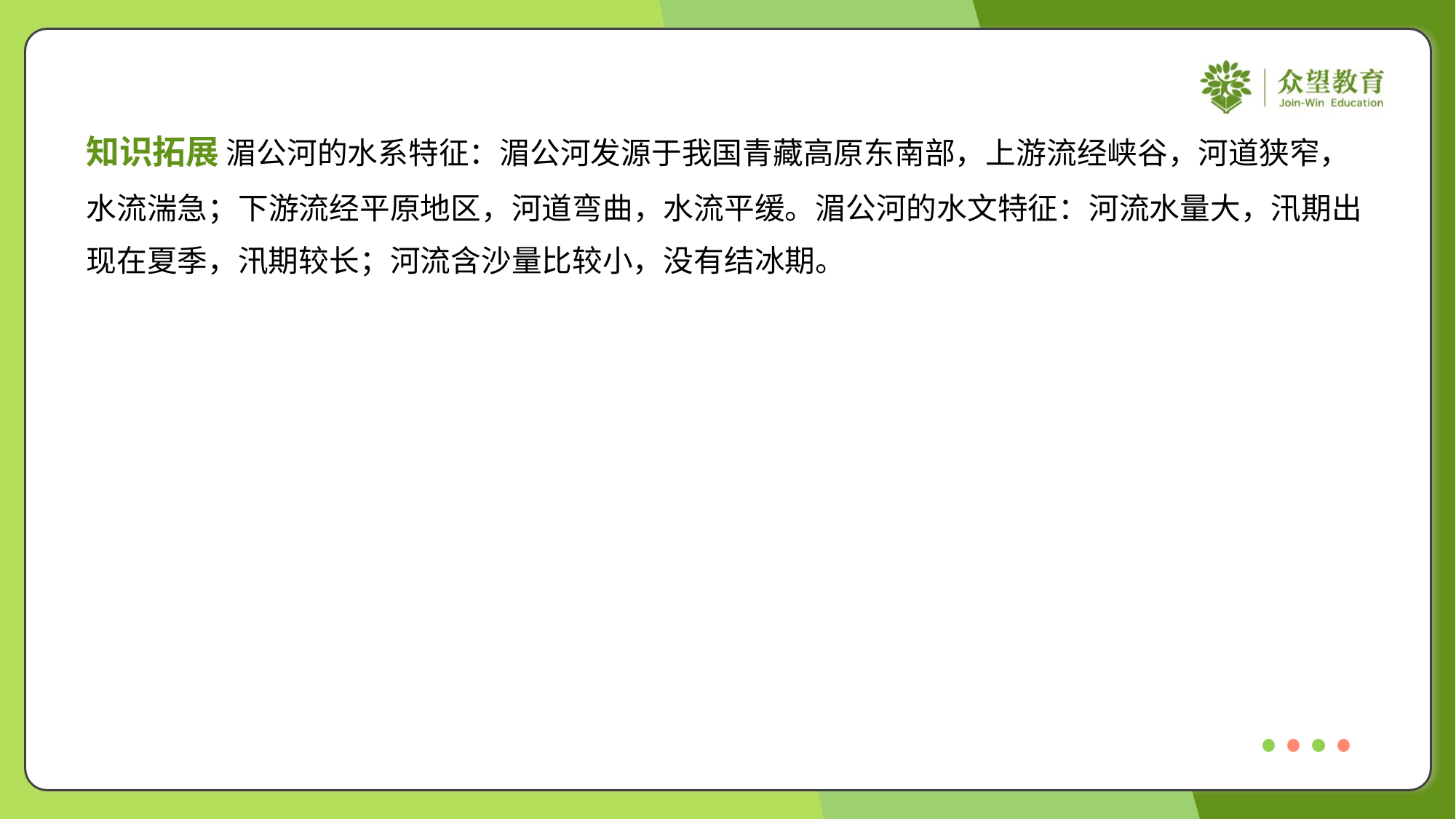

知识拓展 湄公河的水系特征：湄公河发源于我国青藏高原东南部，上游流经峡谷，河道狭窄，
水流湍急；下游流经平原地区，河道弯曲，水流平缓。湄公河的水文特征：河流水量大，汛期出
现在夏季，汛期较长；河流含沙量比较小，没有结冰期。